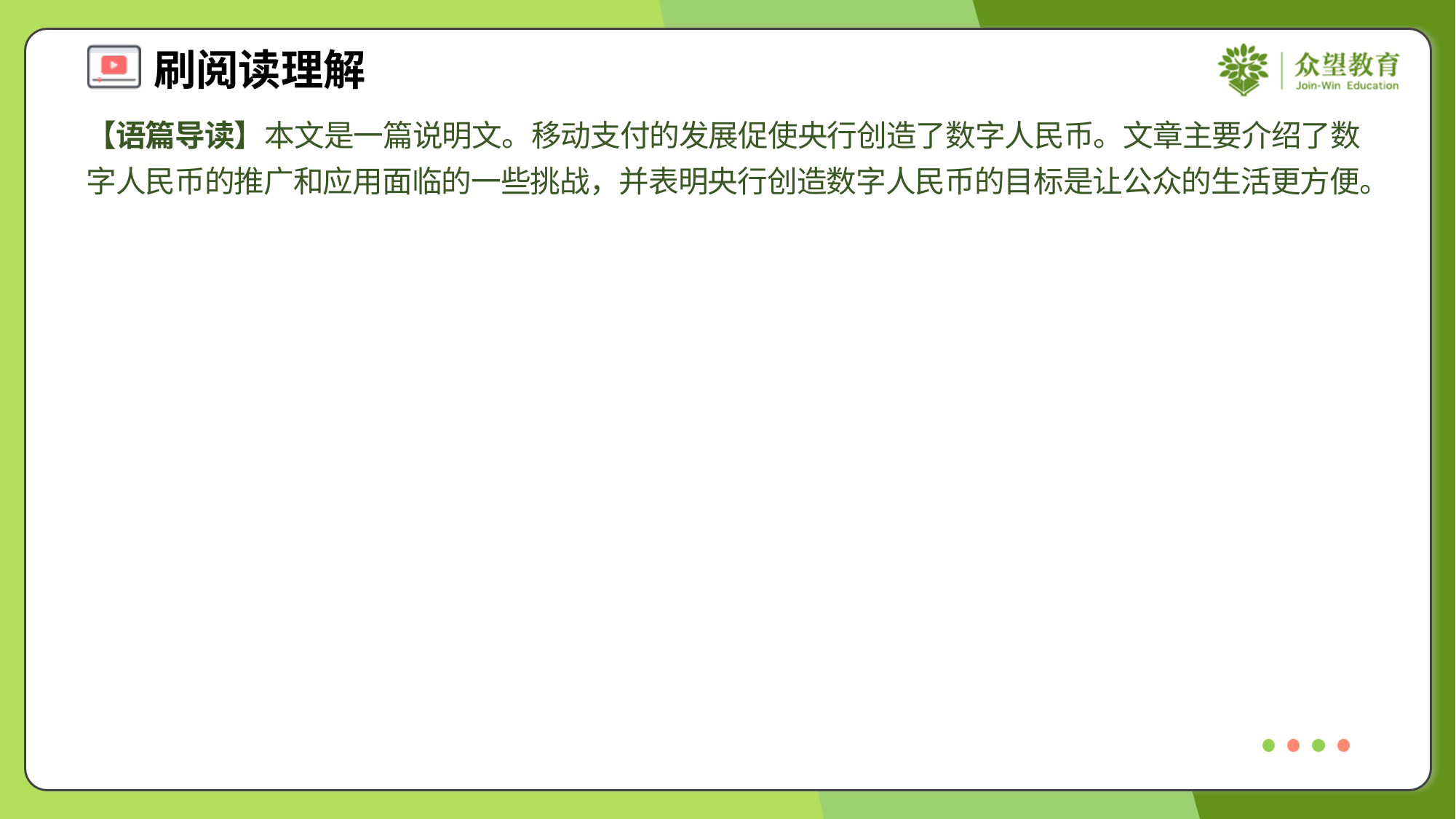

【语篇导读】本文是一篇说明文。移动支付的发展促使央行创造了数字人民币。文章主要介绍了数字人民币的推广和应用面临的一些挑战，并表明央行创造数字人民币的目标是让公众的生活更方便。